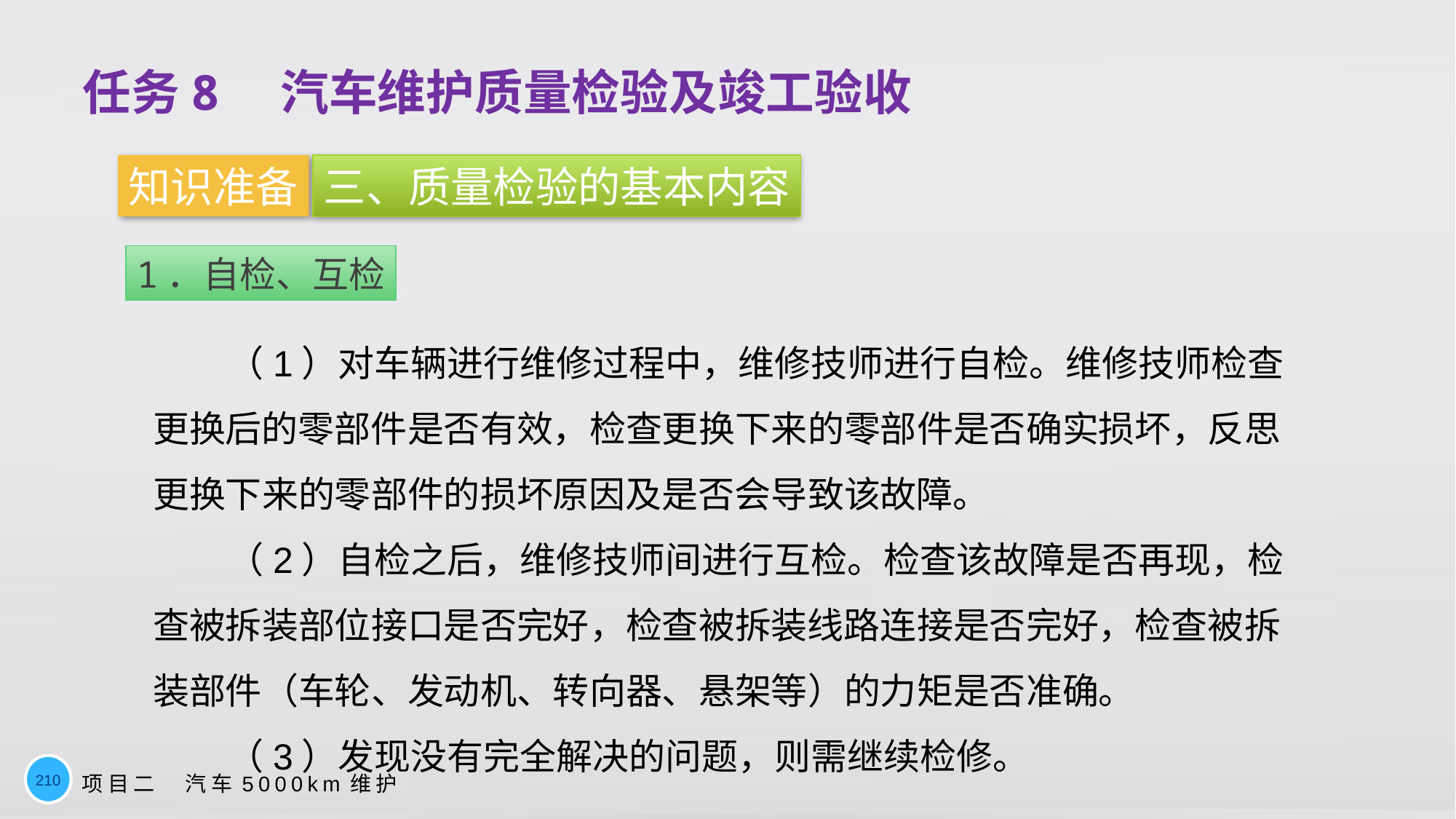

任务8　汽车维护质量检验及竣工验收
知识准备
三、质量检验的基本内容
1．自检、互检
（1）对车辆进行维修过程中，维修技师进行自检。维修技师检查更换后的零部件是否有效，检查更换下来的零部件是否确实损坏，反思更换下来的零部件的损坏原因及是否会导致该故障。
（2）自检之后，维修技师间进行互检。检查该故障是否再现，检查被拆装部位接口是否完好，检查被拆装线路连接是否完好，检查被拆装部件（车轮、发动机、转向器、悬架等）的力矩是否准确。
（3）发现没有完全解决的问题，则需继续检修。
210